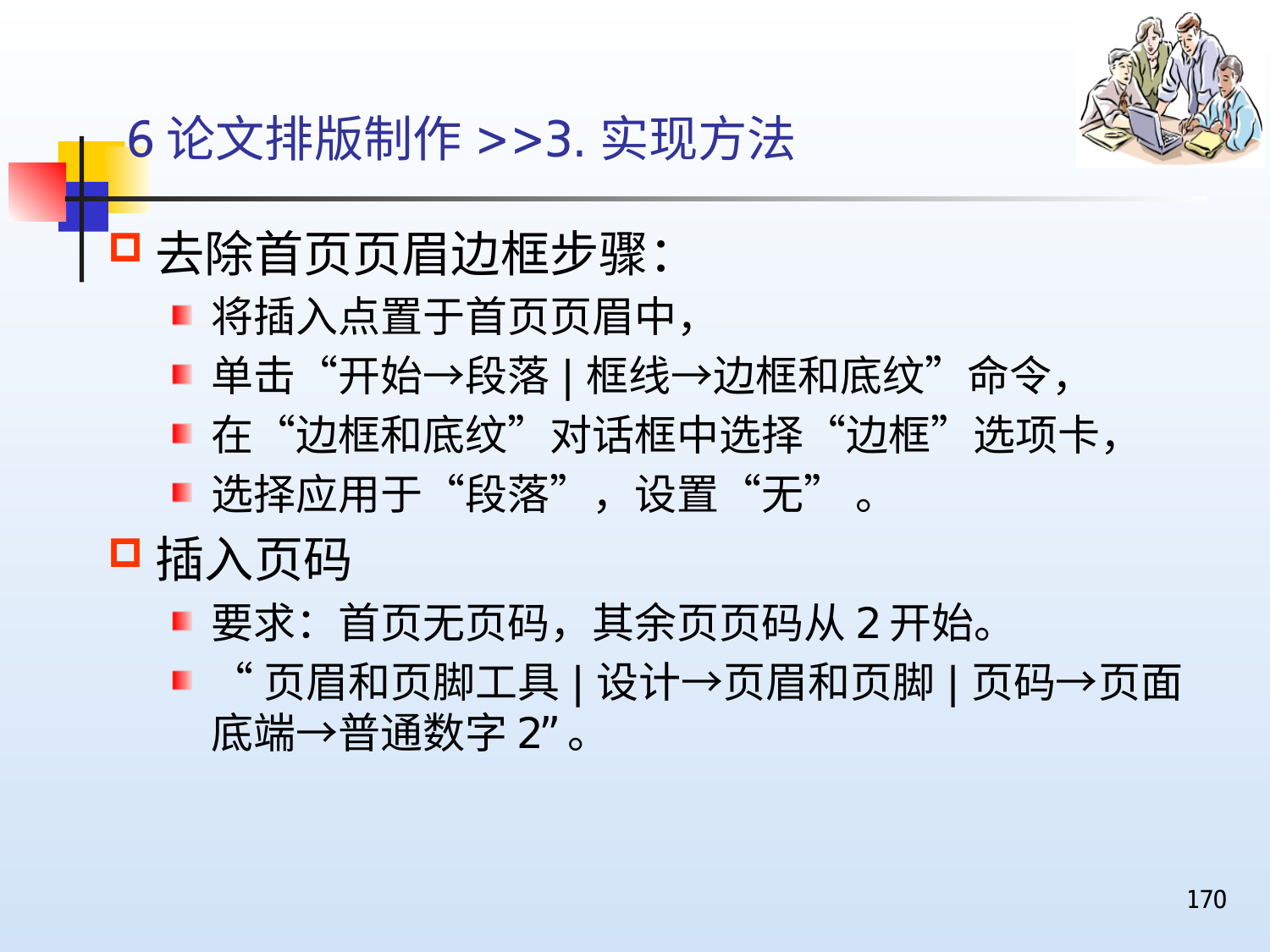

# 6论文排版制作>>3.实现方法
去除首页页眉边框步骤：
将插入点置于首页页眉中，
单击“开始→段落|框线→边框和底纹”命令，
在“边框和底纹”对话框中选择“边框”选项卡，
选择应用于“段落”，设置“无” 。
插入页码
要求：首页无页码，其余页页码从2开始。
“页眉和页脚工具|设计→页眉和页脚|页码→页面底端→普通数字2”。
170